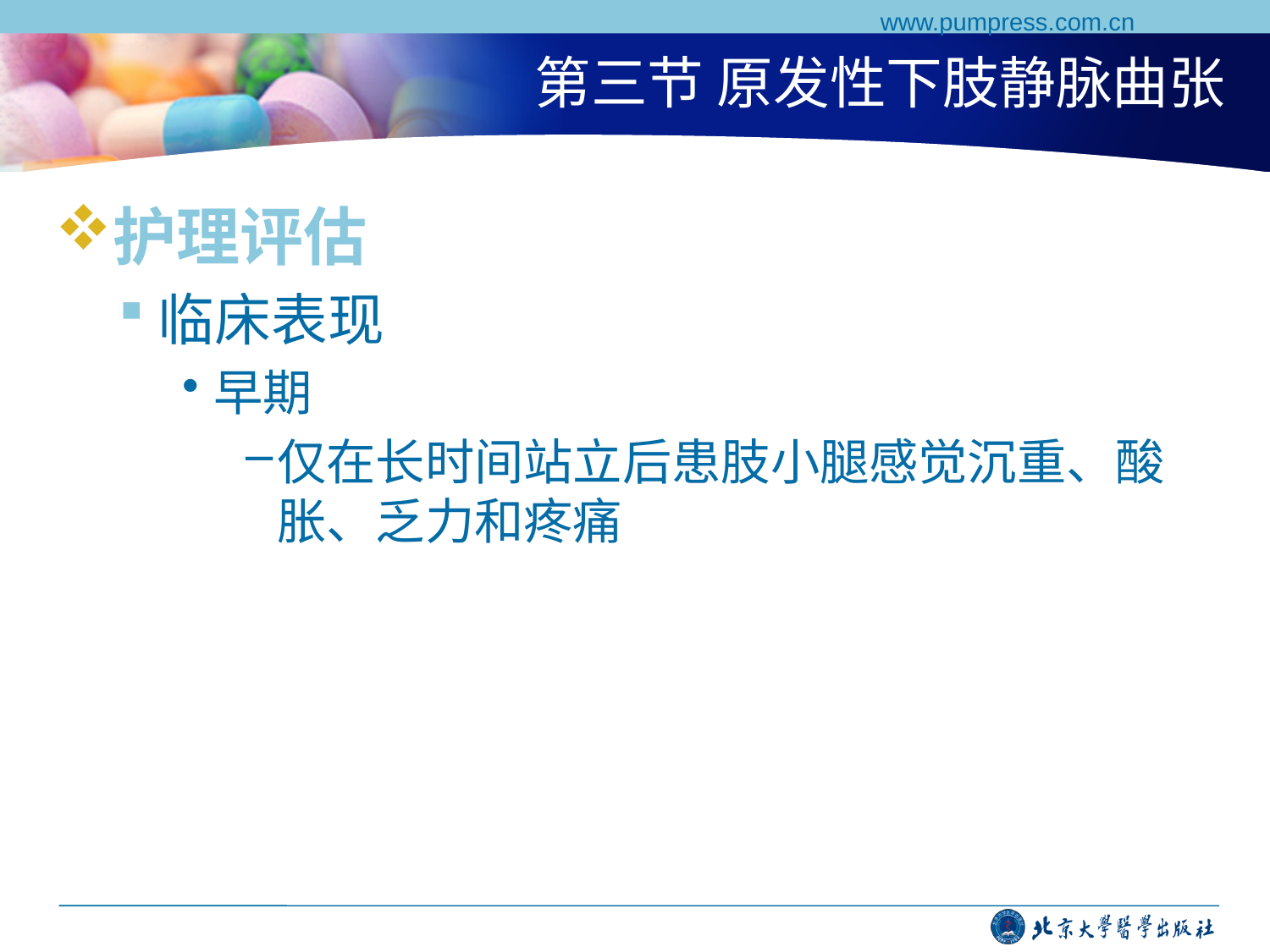

www.pumpress.com.cn
# 第三节 原发性下肢静脉曲张
护理评估
临床表现
早期
仅在长时间站立后患肢小腿感觉沉重、酸胀、乏力和疼痛